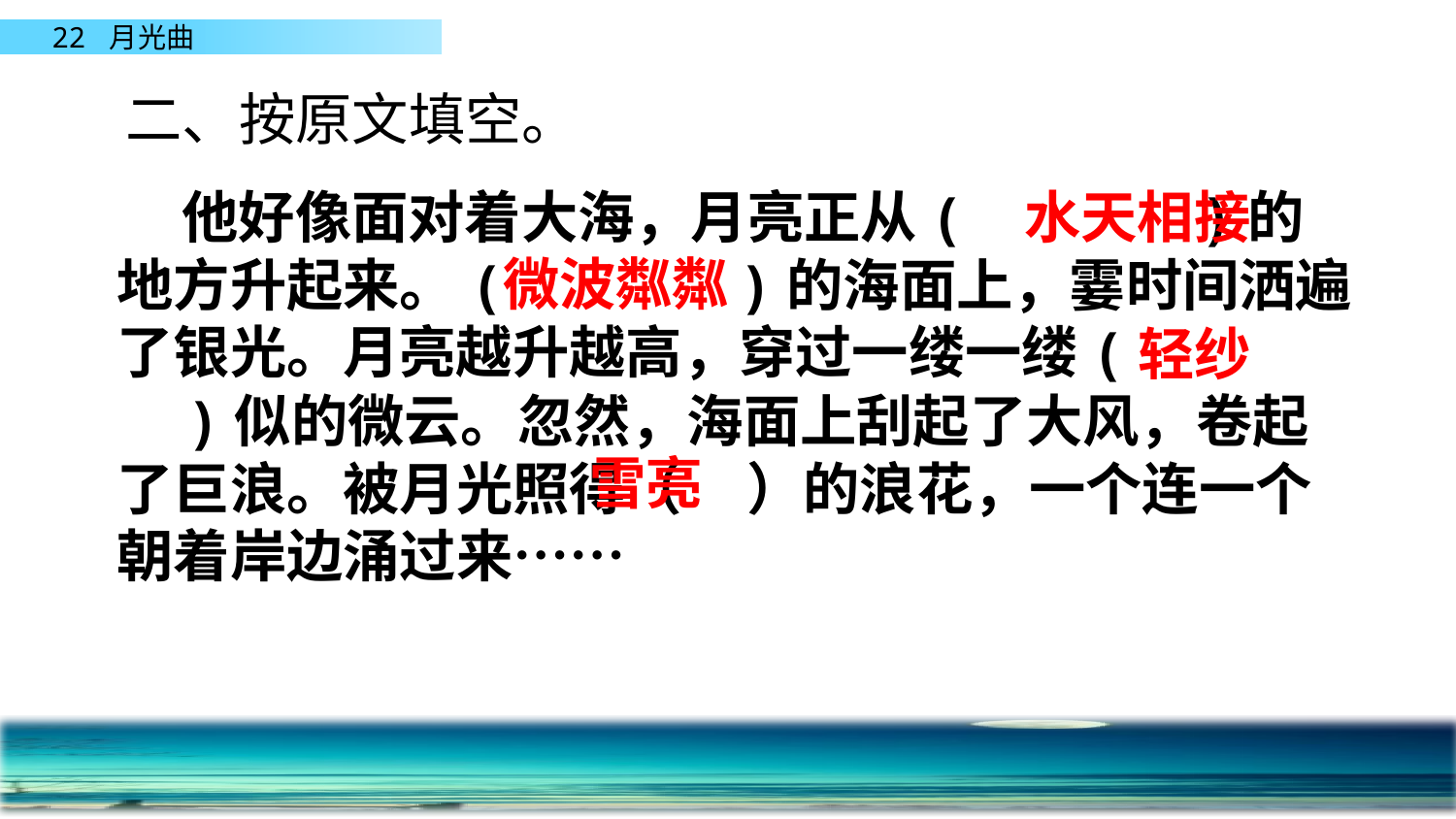

二、按原文填空。
    他好像面对着大海，月亮正从(　　   　)的地方升起来。(　　   　)的海面上，霎时间洒遍了银光。月亮越升越高，穿过一缕一缕(　　　)似的微云。忽然，海面上刮起了大风，卷起了巨浪。被月光照得（     ）的浪花，一个连一个朝着岸边涌过来……
水天相接
微波粼粼
轻纱
雪亮